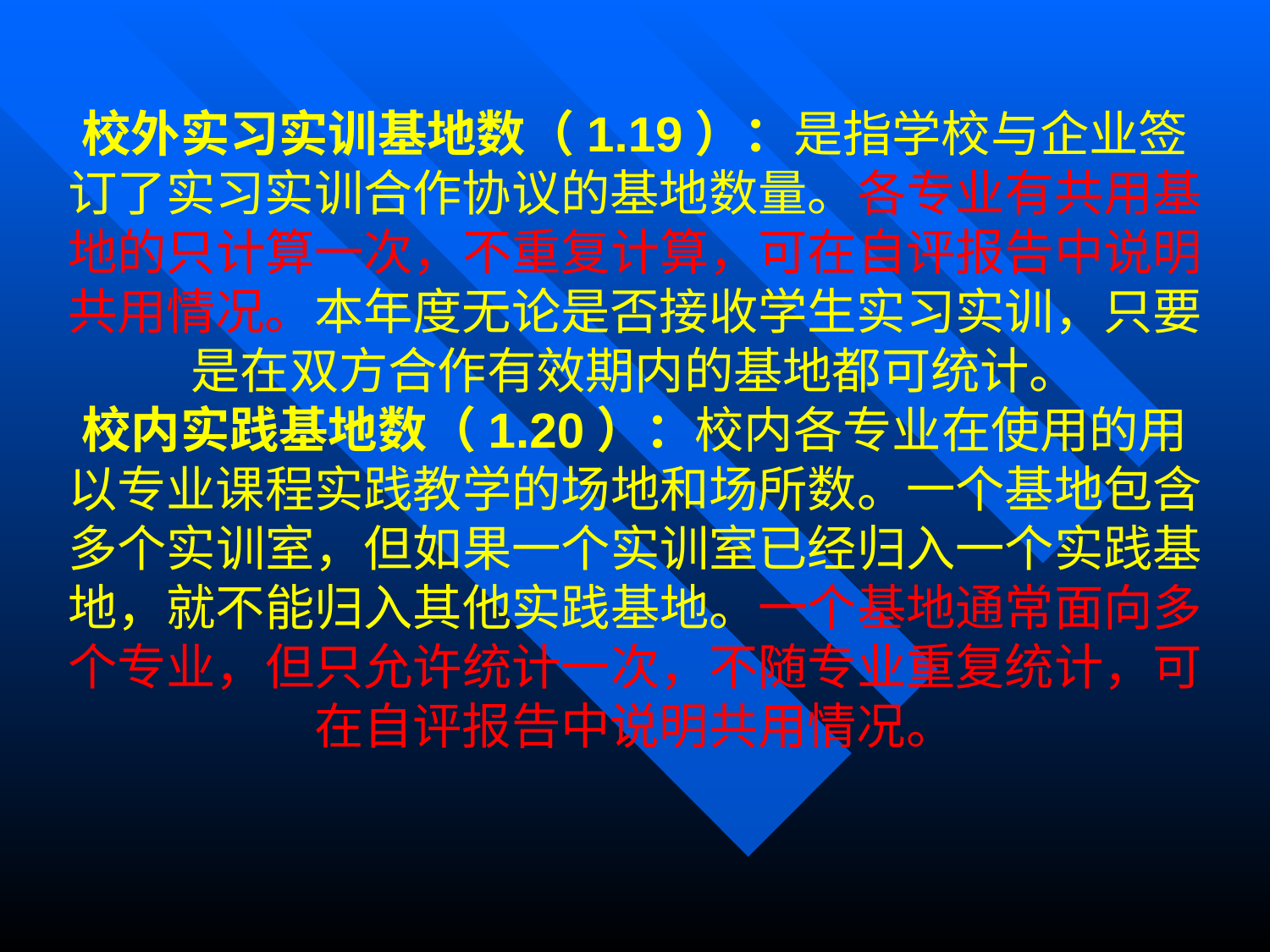

校外实习实训基地数（1.19）：是指学校与企业签订了实习实训合作协议的基地数量。各专业有共用基地的只计算一次，不重复计算，可在自评报告中说明共用情况。本年度无论是否接收学生实习实训，只要是在双方合作有效期内的基地都可统计。
校内实践基地数（1.20）：校内各专业在使用的用以专业课程实践教学的场地和场所数。一个基地包含多个实训室，但如果一个实训室已经归入一个实践基地，就不能归入其他实践基地。一个基地通常面向多个专业，但只允许统计一次，不随专业重复统计，可在自评报告中说明共用情况。